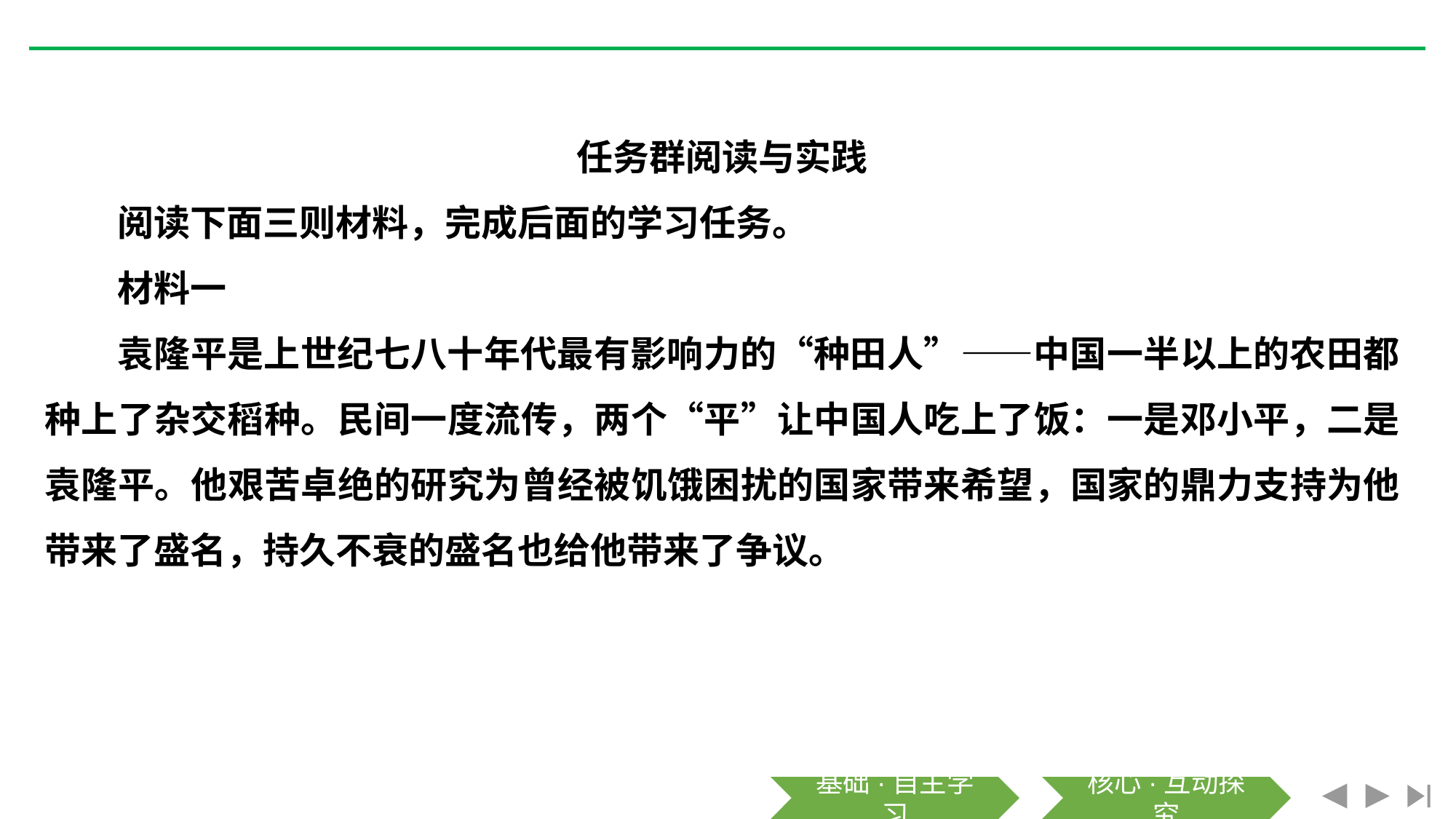

任务群阅读与实践
阅读下面三则材料，完成后面的学习任务。
材料一
袁隆平是上世纪七八十年代最有影响力的“种田人”——中国一半以上的农田都种上了杂交稻种。民间一度流传，两个“平”让中国人吃上了饭：一是邓小平，二是袁隆平。他艰苦卓绝的研究为曾经被饥饿困扰的国家带来希望，国家的鼎力支持为他带来了盛名，持久不衰的盛名也给他带来了争议。